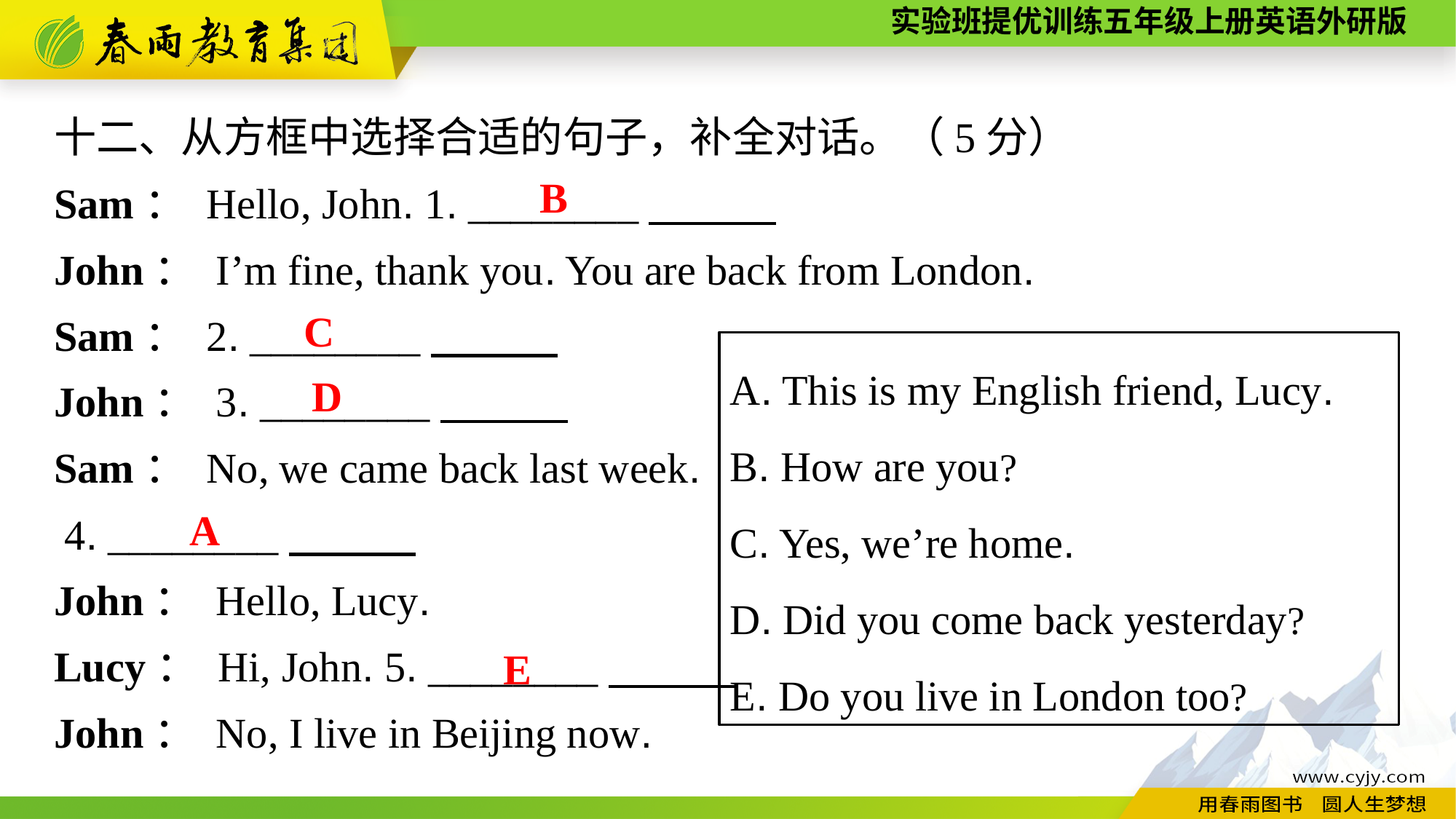

十二、从方框中选择合适的句子，补全对话。（5分）
Sam： Hello, John. 1. ________
John： I’m fine, thank you. You are back from London.
Sam： 2. ________
John： 3. ________
Sam： No, we came back last week.
 4. ________
John： Hello, Lucy.
Lucy： Hi, John. 5. ________
John： No, I live in Beijing now.
B
C
A. This is my English friend, Lucy.
B. How are you?
C. Yes, we’re home.
D. Did you come back yesterday?
E. Do you live in London too?
D
A
E